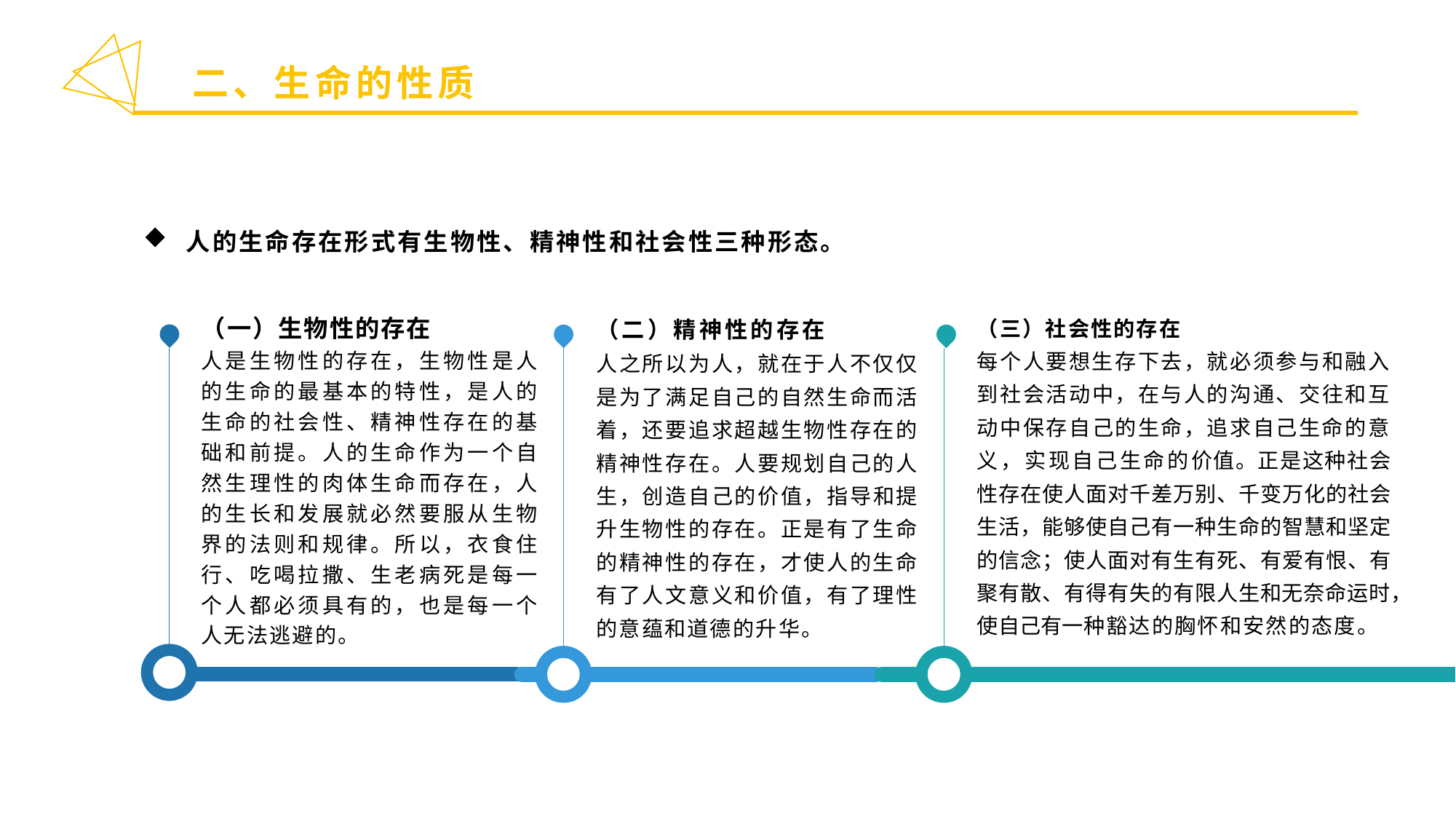

二、生命的性质
人的生命存在形式有生物性、精神性和社会性三种形态。
（一）生物性的存在
人是生物性的存在，生物性是人的生命的最基本的特性，是人的生命的社会性、精神性存在的基础和前提。人的生命作为一个自然生理性的肉体生命而存在，人的生长和发展就必然要服从生物界的法则和规律。所以，衣食住行、吃喝拉撒、生老病死是每一个人都必须具有的，也是每一个人无法逃避的。
（二）精神性的存在
人之所以为人，就在于人不仅仅是为了满足自己的自然生命而活着，还要追求超越生物性存在的精神性存在。人要规划自己的人生，创造自己的价值，指导和提升生物性的存在。正是有了生命的精神性的存在，才使人的生命有了人文意义和价值，有了理性的意蕴和道德的升华。
（三）社会性的存在
每个人要想生存下去，就必须参与和融入到社会活动中，在与人的沟通、交往和互动中保存自己的生命，追求自己生命的意义，实现自己生命的价值。正是这种社会性存在使人面对千差万别、千变万化的社会生活，能够使自己有一种生命的智慧和坚定的信念；使人面对有生有死、有爱有恨、有聚有散、有得有失的有限人生和无奈命运时，使自己有一种豁达的胸怀和安然的态度。